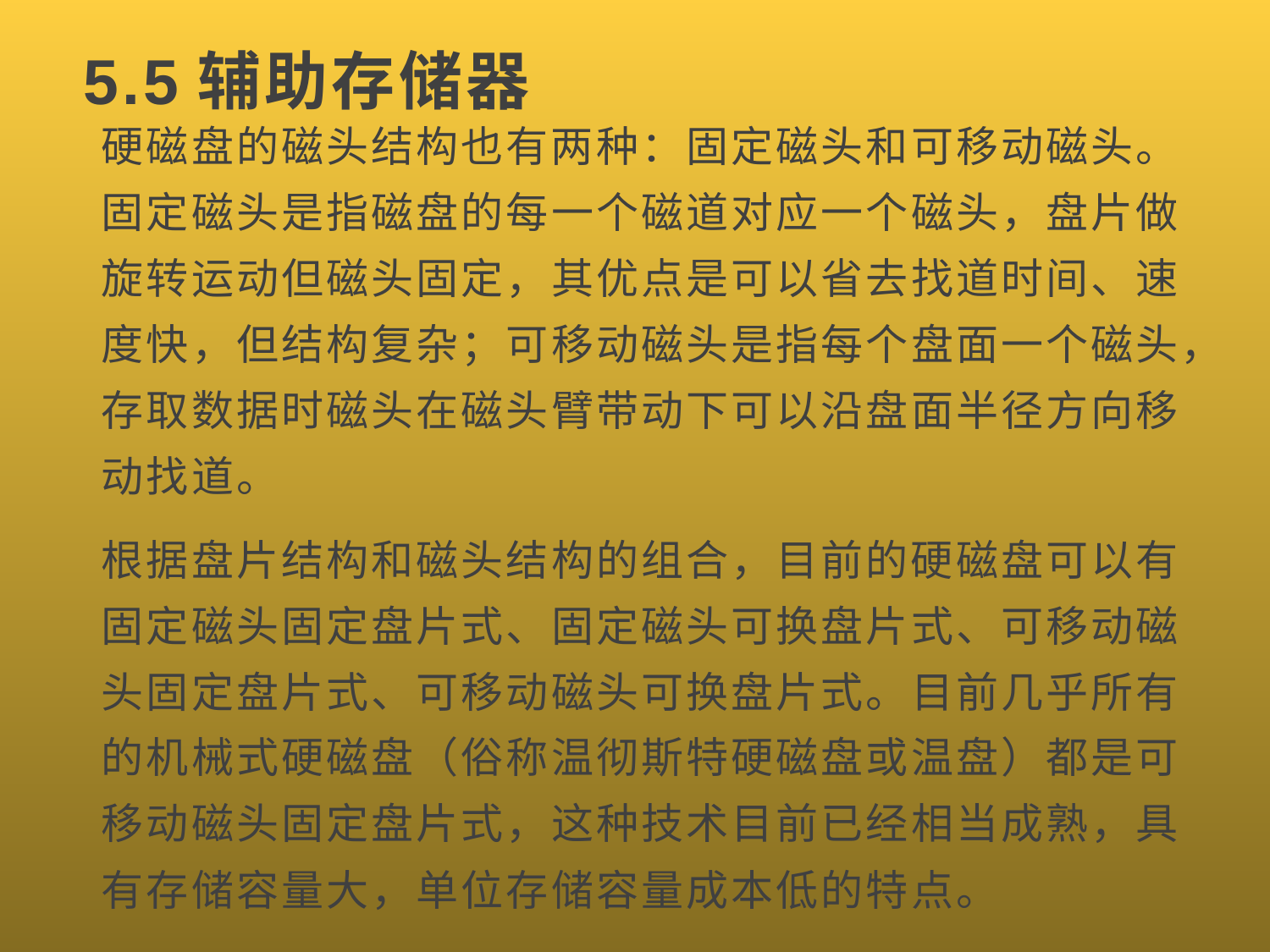

# 5.5辅助存储器

硬磁盘的磁头结构也有两种：固定磁头和可移动磁头。固定磁头是指磁盘的每一个磁道对应一个磁头，盘片做旋转运动但磁头固定，其优点是可以省去找道时间、速度快，但结构复杂；可移动磁头是指每个盘面一个磁头，存取数据时磁头在磁头臂带动下可以沿盘面半径方向移动找道。
根据盘片结构和磁头结构的组合，目前的硬磁盘可以有固定磁头固定盘片式、固定磁头可换盘片式、可移动磁头固定盘片式、可移动磁头可换盘片式。目前几乎所有的机械式硬磁盘（俗称温彻斯特硬磁盘或温盘）都是可移动磁头固定盘片式，这种技术目前已经相当成熟，具有存储容量大，单位存储容量成本低的特点。